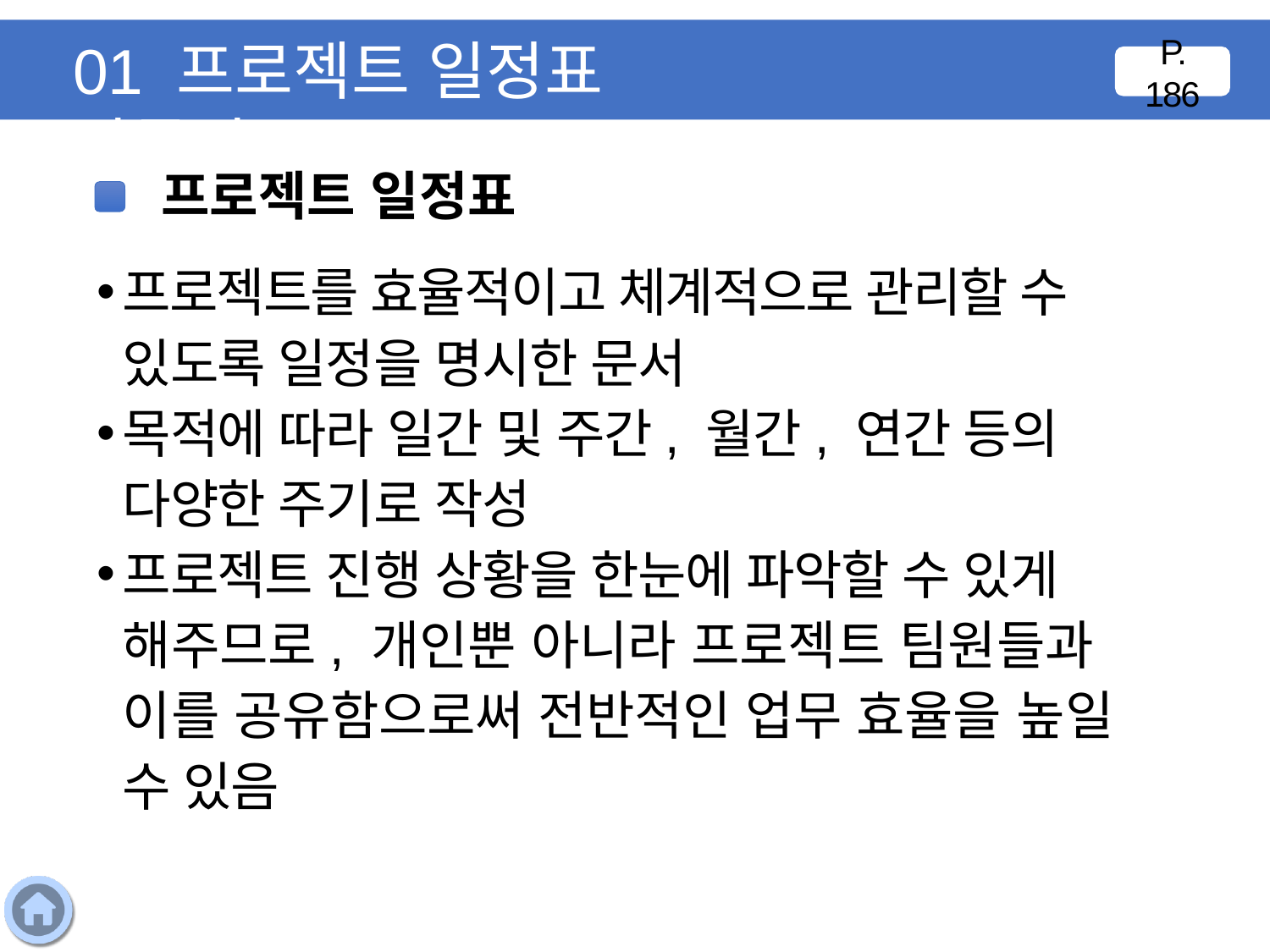

01 프로젝트 일정표 만들기
P. 186
프로젝트 일정표

프로젝트를 효율적이고 체계적으로 관리할 수 있도록 일정을 명시한 문서
목적에 따라 일간 및 주간, 월간, 연간 등의 다양한 주기로 작성
프로젝트 진행 상황을 한눈에 파악할 수 있게 해주므로, 개인뿐 아니라 프로젝트 팀원들과 이를 공유함으로써 전반적인 업무 효율을 높일 수 있음